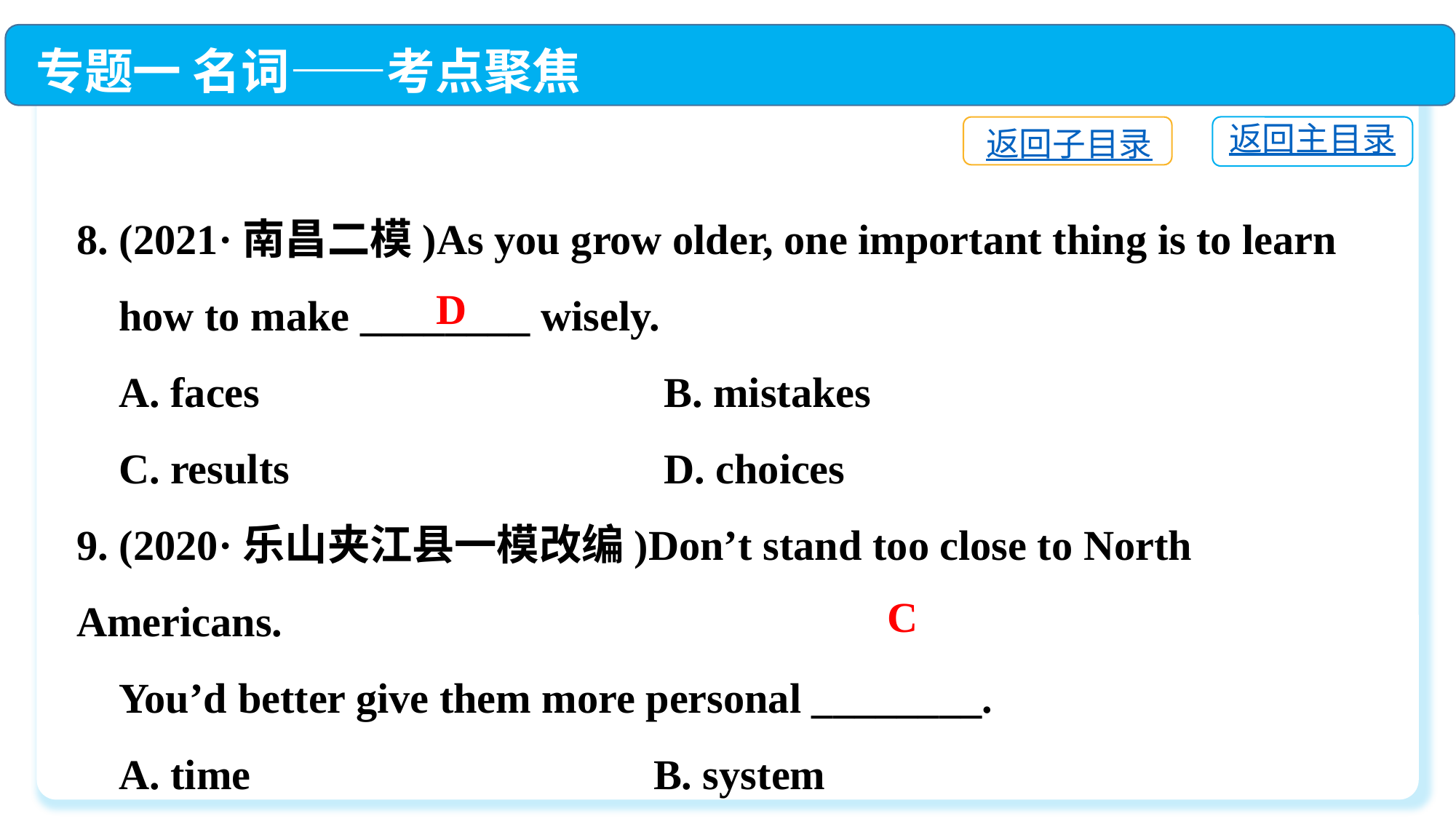

专题一 名词——考点聚焦

返回主目录

返回子目录
8. (2021·南昌二模)As you grow older, one important thing is to learn
    how to make ________ wisely.
    A. faces	                                   B. mistakes
    C. results	                                   D. choices
9. (2020·乐山夹江县一模改编)Don’t stand too close to North Americans.
    You’d better give them more personal ________.
    A. time 	                                  B. system
   C. space 	                                  D. language

D
C